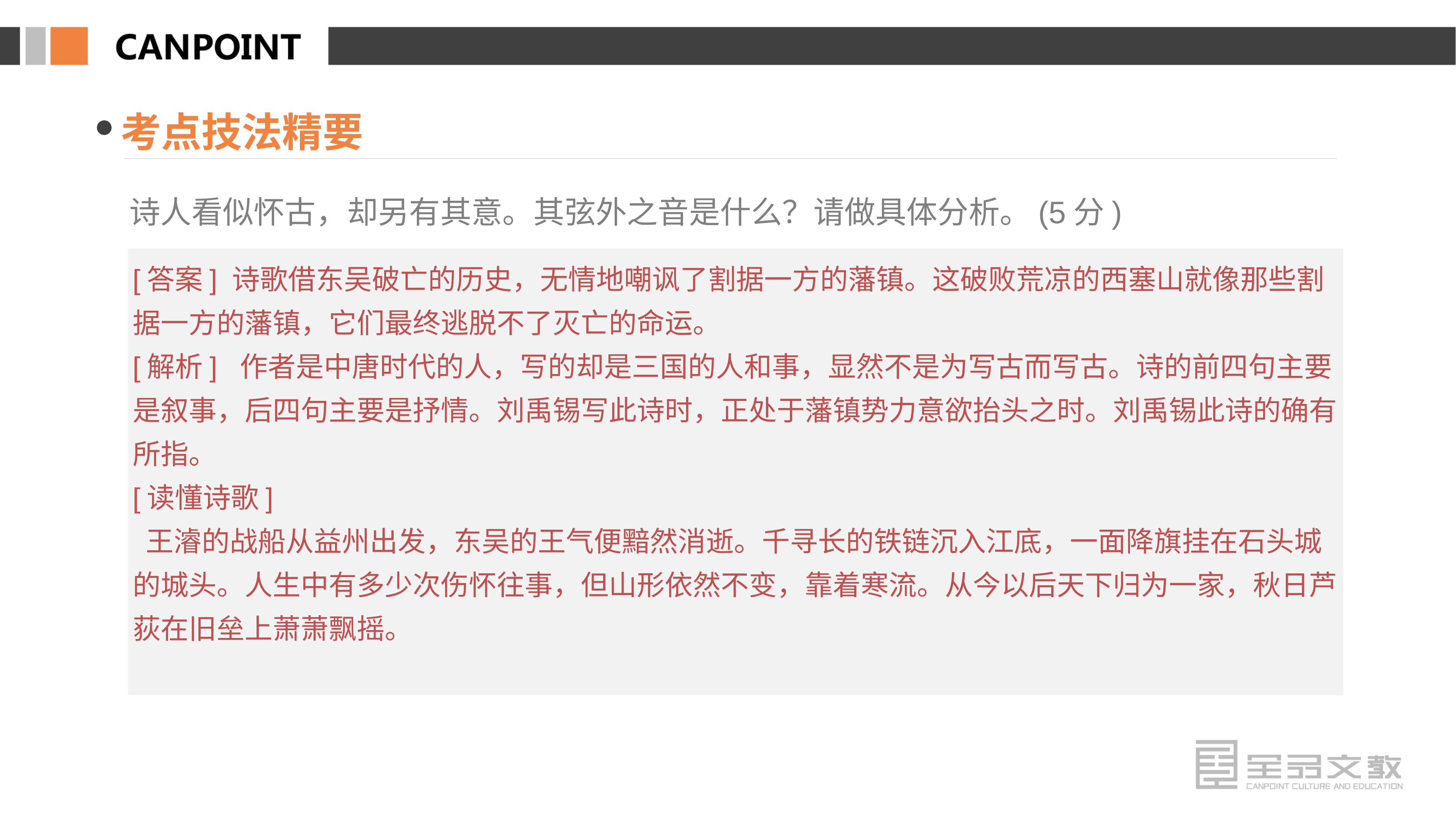

考点技法精要

诗人看似怀古，却另有其意。其弦外之音是什么？请做具体分析。(5分)
[答案] 诗歌借东吴破亡的历史，无情地嘲讽了割据一方的藩镇。这破败荒凉的西塞山就像那些割据一方的藩镇，它们最终逃脱不了灭亡的命运。
[解析]  作者是中唐时代的人，写的却是三国的人和事，显然不是为写古而写古。诗的前四句主要是叙事，后四句主要是抒情。刘禹锡写此诗时，正处于藩镇势力意欲抬头之时。刘禹锡此诗的确有所指。
[读懂诗歌]
 王濬的战船从益州出发，东吴的王气便黯然消逝。千寻长的铁链沉入江底，一面降旗挂在石头城的城头。人生中有多少次伤怀往事，但山形依然不变，靠着寒流。从今以后天下归为一家，秋日芦荻在旧垒上萧萧飘摇。